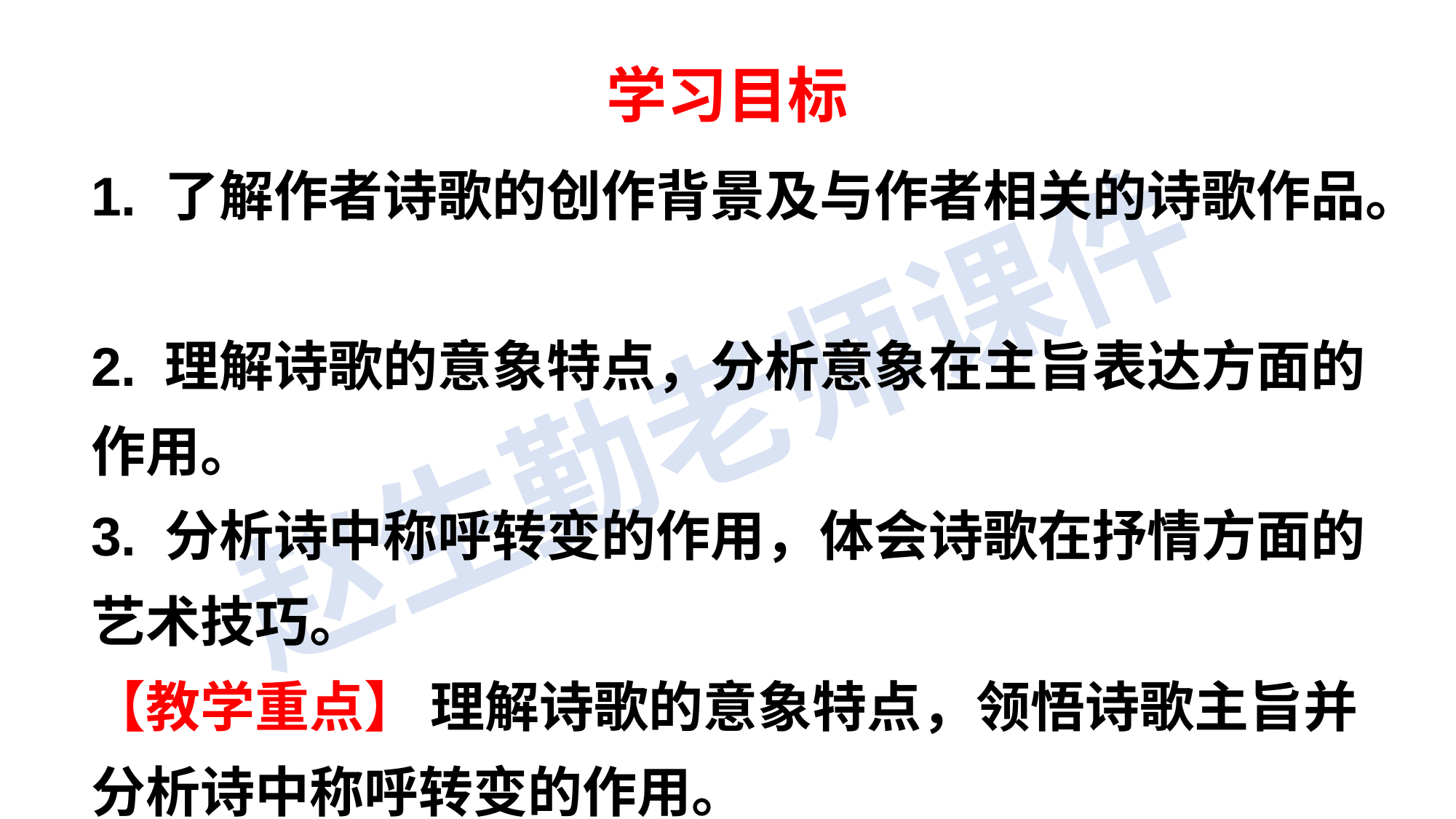

学习目标
1. 了解作者诗歌的创作背景及与作者相关的诗歌作品。
2. 理解诗歌的意象特点，分析意象在主旨表达方面的作用。
3. 分析诗中称呼转变的作用，体会诗歌在抒情方面的艺术技巧。
【教学重点】 理解诗歌的意象特点，领悟诗歌主旨并分析诗中称呼转变的作用。